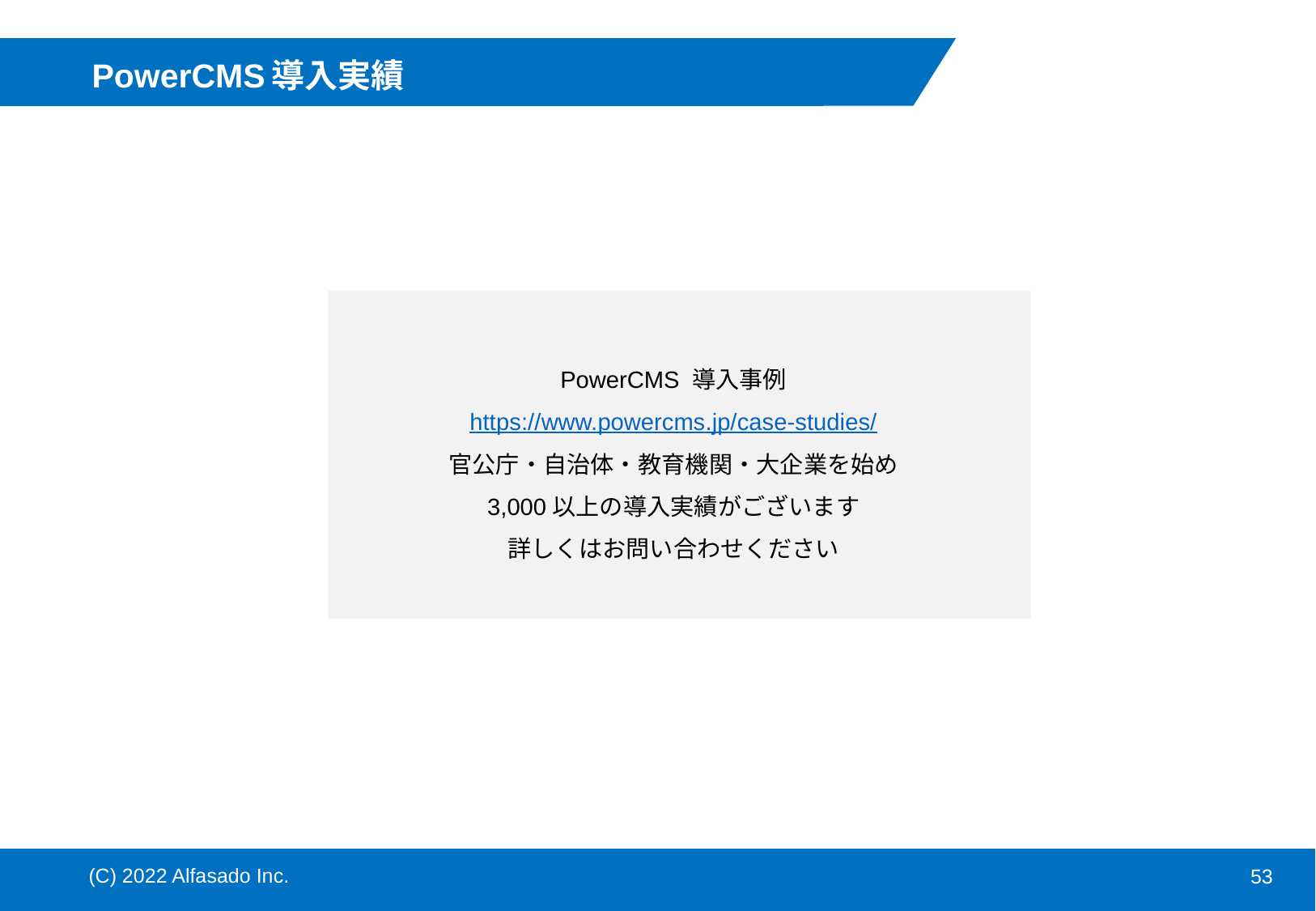

# PowerCMS導入実績
PowerCMS 導入事例
https://www.powercms.jp/case-studies/
官公庁・自治体・教育機関・大企業を始め
3,000以上の導入実績がございます
詳しくはお問い合わせください
(C) 2022 Alfasado Inc.
53